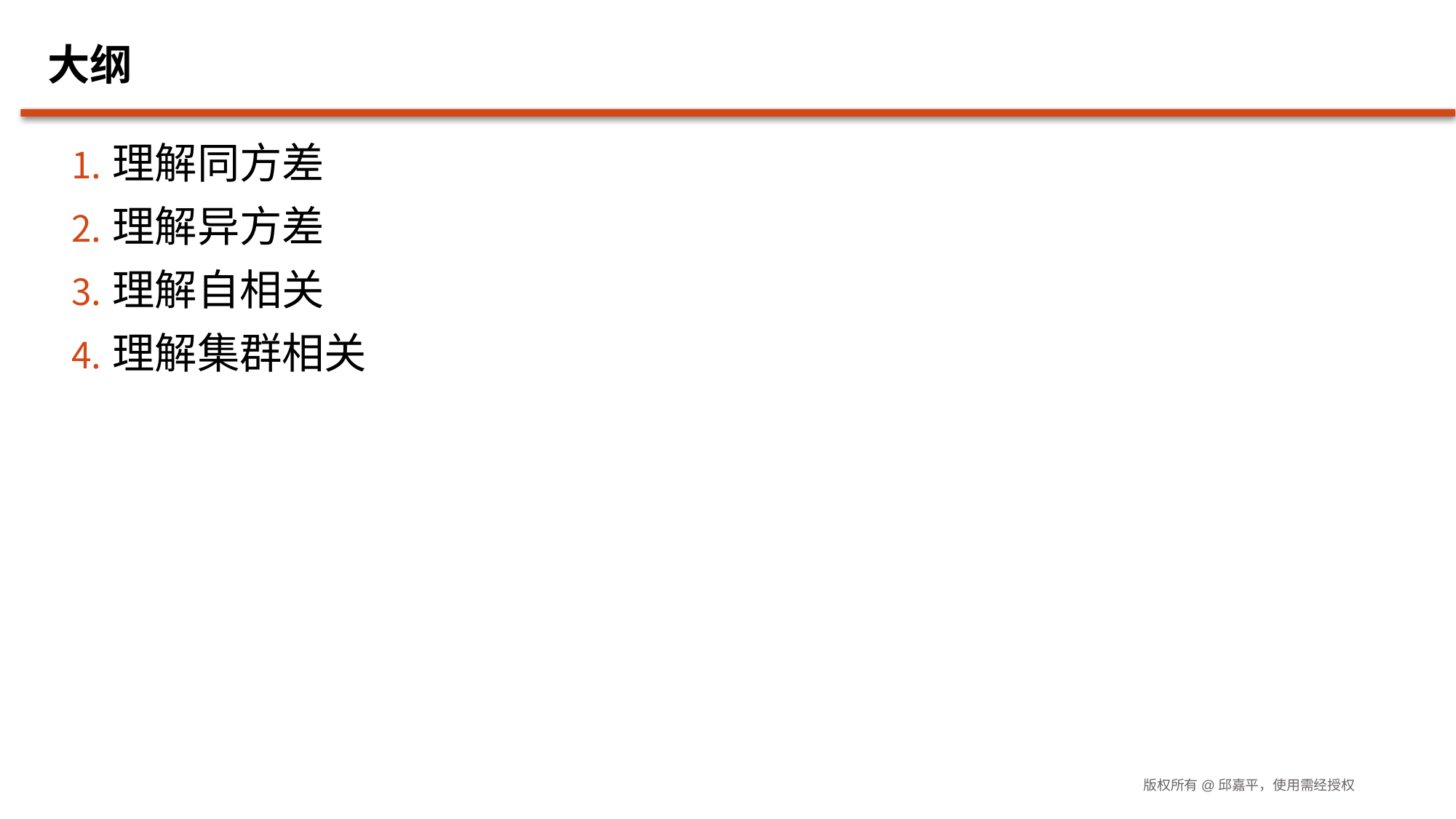

# 大纲
理解同方差
理解异方差
理解自相关
理解集群相关

版权所有@邱嘉平，使用需经授权